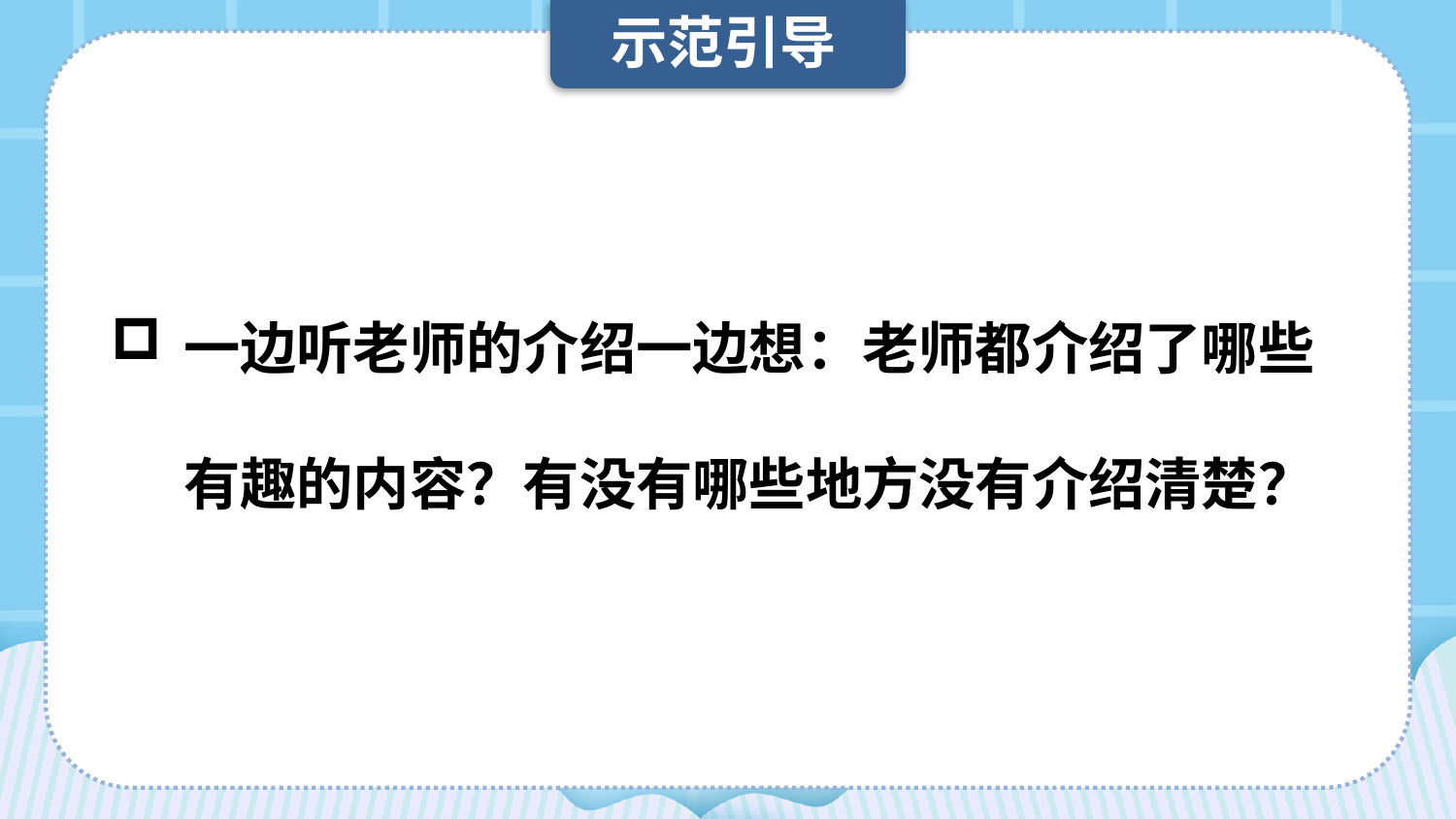

示范引导
一边听老师的介绍一边想：老师都介绍了哪些有趣的内容？有没有哪些地方没有介绍清楚？